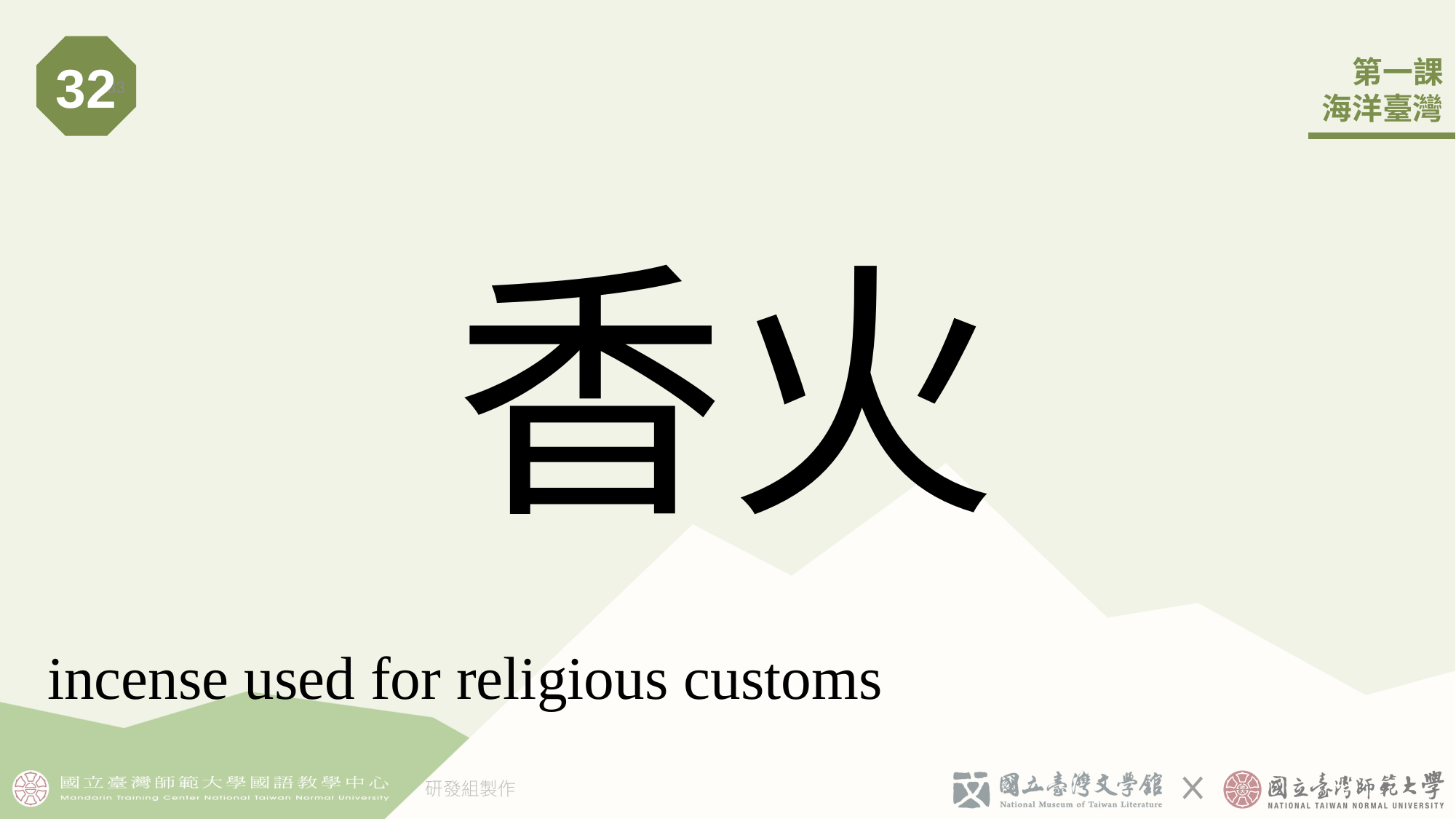

32
33
# 香火
incense used for religious customs